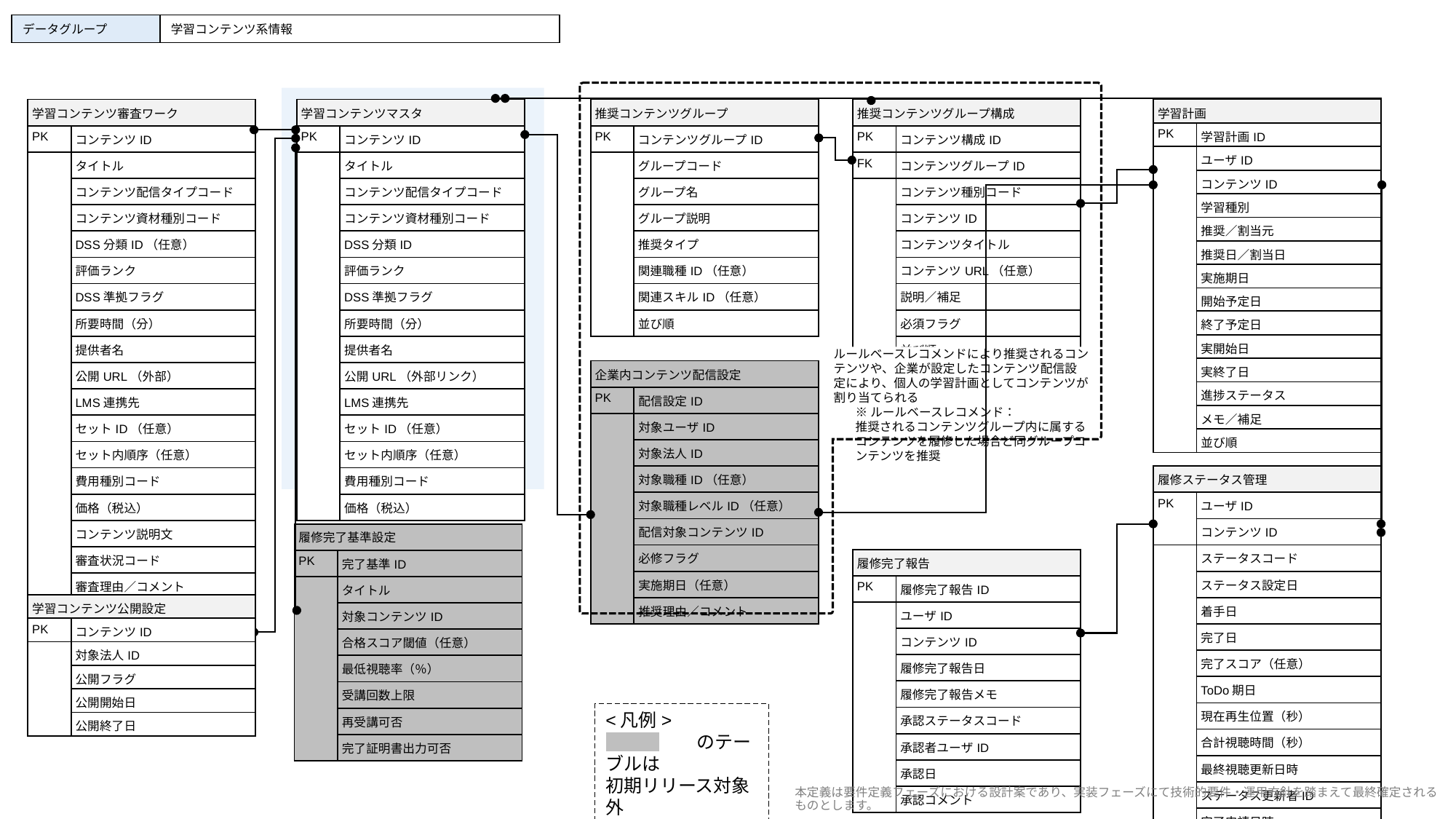

| データグループ | 学習コンテンツ系情報 |
| --- | --- |

| 学習コンテンツ審査ワーク |  |
| --- | --- |
| PK | コンテンツID |
|  | タイトル |
|  | コンテンツ配信タイプコード |
|  | コンテンツ資材種別コード |
|  | DSS分類ID（任意） |
|  | 評価ランク |
|  | DSS準拠フラグ |
|  | 所要時間（分） |
|  | 提供者名 |
|  | 公開URL（外部） |
|  | LMS連携先 |
|  | セットID（任意） |
|  | セット内順序（任意） |
|  | 費用種別コード |
|  | 価格（税込） |
|  | コンテンツ説明文 |
|  | 審査状況コード |
|  | 審査理由／コメント |
| 学習コンテンツマスタ |  |
| --- | --- |
| PK | コンテンツID |
|  | タイトル |
|  | コンテンツ配信タイプコード |
|  | コンテンツ資材種別コード |
|  | DSS分類ID |
|  | 評価ランク |
|  | DSS準拠フラグ |
|  | 所要時間（分） |
|  | 提供者名 |
|  | 公開URL（外部リンク） |
|  | LMS連携先 |
|  | セットID（任意） |
|  | セット内順序（任意） |
|  | 費用種別コード |
|  | 価格（税込） |
| 推奨コンテンツグループ |  |
| --- | --- |
| PK | コンテンツグループID |
|  | グループコード |
|  | グループ名 |
|  | グループ説明 |
|  | 推奨タイプ |
|  | 関連職種ID（任意） |
|  | 関連スキルID（任意） |
|  | 並び順 |
| 推奨コンテンツグループ構成 |  |
| --- | --- |
| PK | コンテンツ構成ID |
| FK | コンテンツグループID |
|  | コンテンツ種別コード |
|  | コンテンツID |
|  | コンテンツタイトル |
|  | コンテンツURL（任意） |
|  | 説明／補足 |
|  | 必須フラグ |
|  | 並び順 |
| 学習計画 |  |
| --- | --- |
| PK | 学習計画ID |
|  | ユーザID |
|  | コンテンツID |
|  | 学習種別 |
|  | 推奨／割当元 |
|  | 推奨日／割当日 |
|  | 実施期日 |
|  | 開始予定日 |
|  | 終了予定日 |
|  | 実開始日 |
|  | 実終了日 |
|  | 進捗ステータス |
|  | メモ／補足 |
|  | 並び順 |

ルールベースレコメンドにより推奨されるコンテンツや、企業が設定したコンテンツ配信設定により、個人の学習計画としてコンテンツが割り当てられる
※ルールベースレコメンド：
推奨されるコンテンツグループ内に属するコンテンツを履修した場合ど同グループコンテンツを推奨
| 企業内コンテンツ配信設定 |  |
| --- | --- |
| PK | 配信設定ID |
|  | 対象ユーザID |
|  | 対象法人ID |
|  | 対象職種ID（任意） |
|  | 対象職種レベルID（任意） |
|  | 配信対象コンテンツID |
|  | 必修フラグ |
|  | 実施期日（任意） |
|  | 推奨理由／コメント |
| 履修ステータス管理 |  |
| --- | --- |
| PK | ユーザID |
|  | コンテンツID |
|  | ステータスコード |
|  | ステータス設定日 |
|  | 着手日 |
|  | 完了日 |
|  | 完了スコア（任意） |
|  | ToDo期日 |
|  | 現在再生位置（秒） |
|  | 合計視聴時間（秒） |
|  | 最終視聴更新日時 |
|  | ステータス更新者ID |
|  | 完了申請日時 |

| 履修完了基準設定 |  |
| --- | --- |
| PK | 完了基準ID |
|  | タイトル |
|  | 対象コンテンツID |
|  | 合格スコア閾値（任意） |
|  | 最低視聴率（％） |
|  | 受講回数上限 |
|  | 再受講可否 |
|  | 完了証明書出力可否 |
| 履修完了報告 |  |
| --- | --- |
| PK | 履修完了報告ID |
|  | ユーザID |
|  | コンテンツID |
|  | 履修完了報告日 |
|  | 履修完了報告メモ |
|  | 承認ステータスコード |
|  | 承認者ユーザID |
|  | 承認日 |
|  | 承認コメント |
| 学習コンテンツ公開設定 |  |
| --- | --- |
| PK | コンテンツID |
|  | 対象法人ID |
|  | 公開フラグ |
|  | 公開開始日 |
|  | 公開終了日 |

<凡例>
　　　　　のテーブルは
初期リリース対象外

本定義は要件定義フェーズにおける設計案であり、実装フェーズにて技術的要件・運用方針を踏まえて最終確定されるものとします。